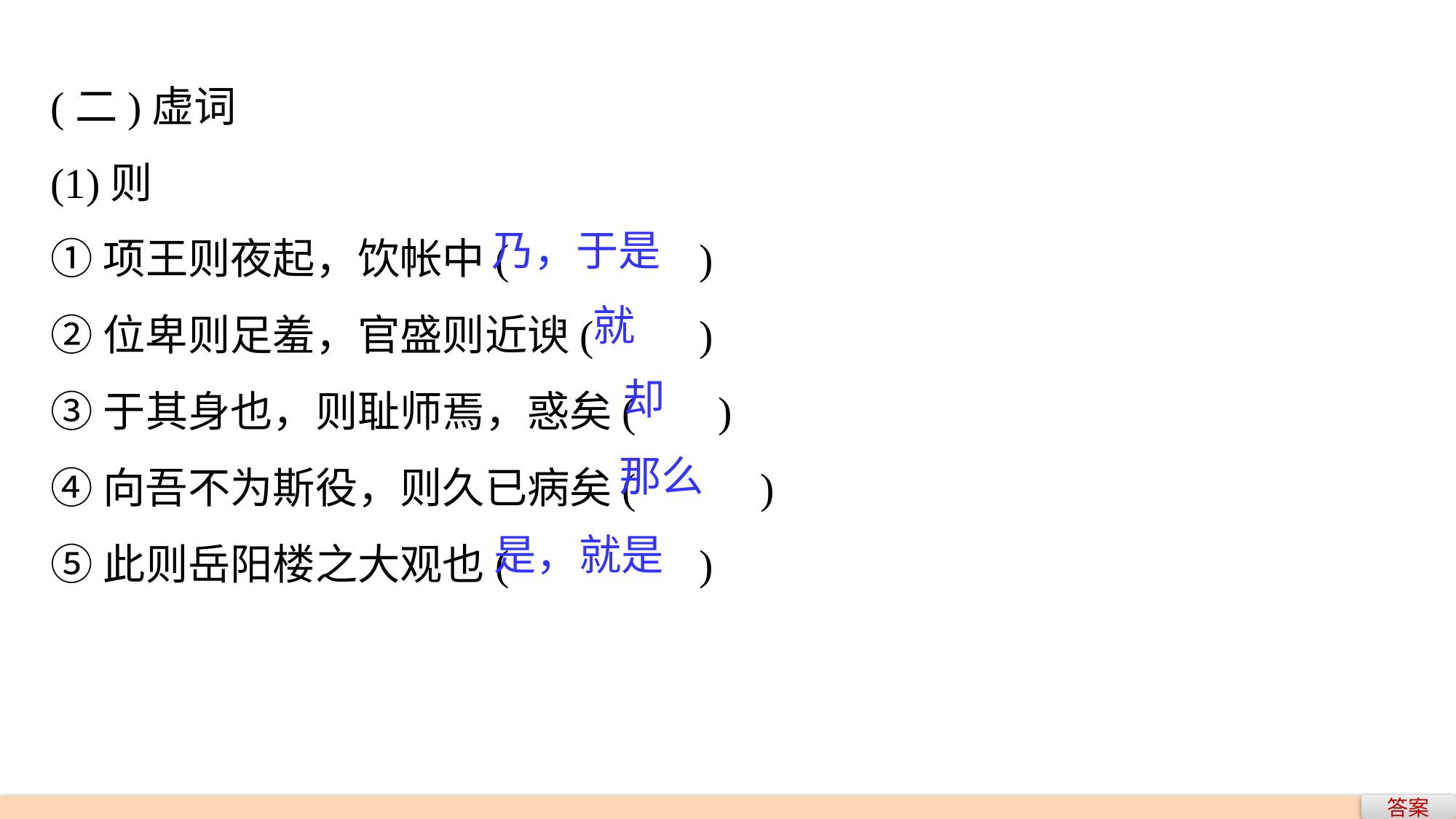

(二)虚词
(1)则
①项王则夜起，饮帐中(　　　　)
②位卑则足羞，官盛则近谀(　　)
③于其身也，则耻师焉，惑矣(　  )
④向吾不为斯役，则久已病矣(　　  )
⑤此则岳阳楼之大观也(　　　　)
乃，于是
就
却
那么
是，就是
答案